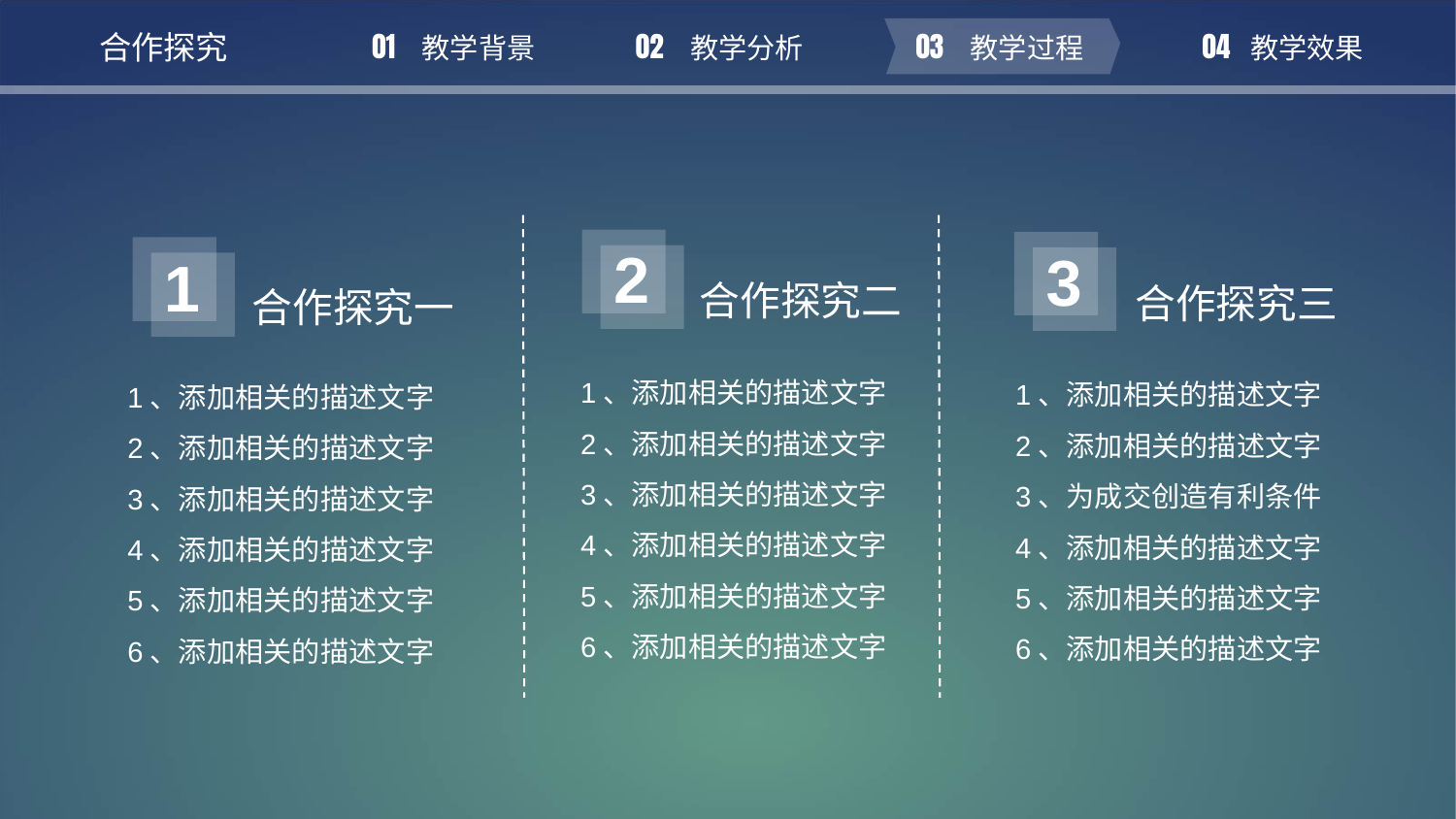

合作探究
01   教学背景
02   教学分析
03   教学过程
04  教学效果

2

3

1

合作探究二
合作探究三
合作探究一
1、添加相关的描述文字
2、添加相关的描述文字
3、添加相关的描述文字
4、添加相关的描述文字
5、添加相关的描述文字
6、添加相关的描述文字

1、添加相关的描述文字
2、添加相关的描述文字
3、为成交创造有利条件
4、添加相关的描述文字
5、添加相关的描述文字
6、添加相关的描述文字

1、添加相关的描述文字
2、添加相关的描述文字
3、添加相关的描述文字
4、添加相关的描述文字
5、添加相关的描述文字
6、添加相关的描述文字